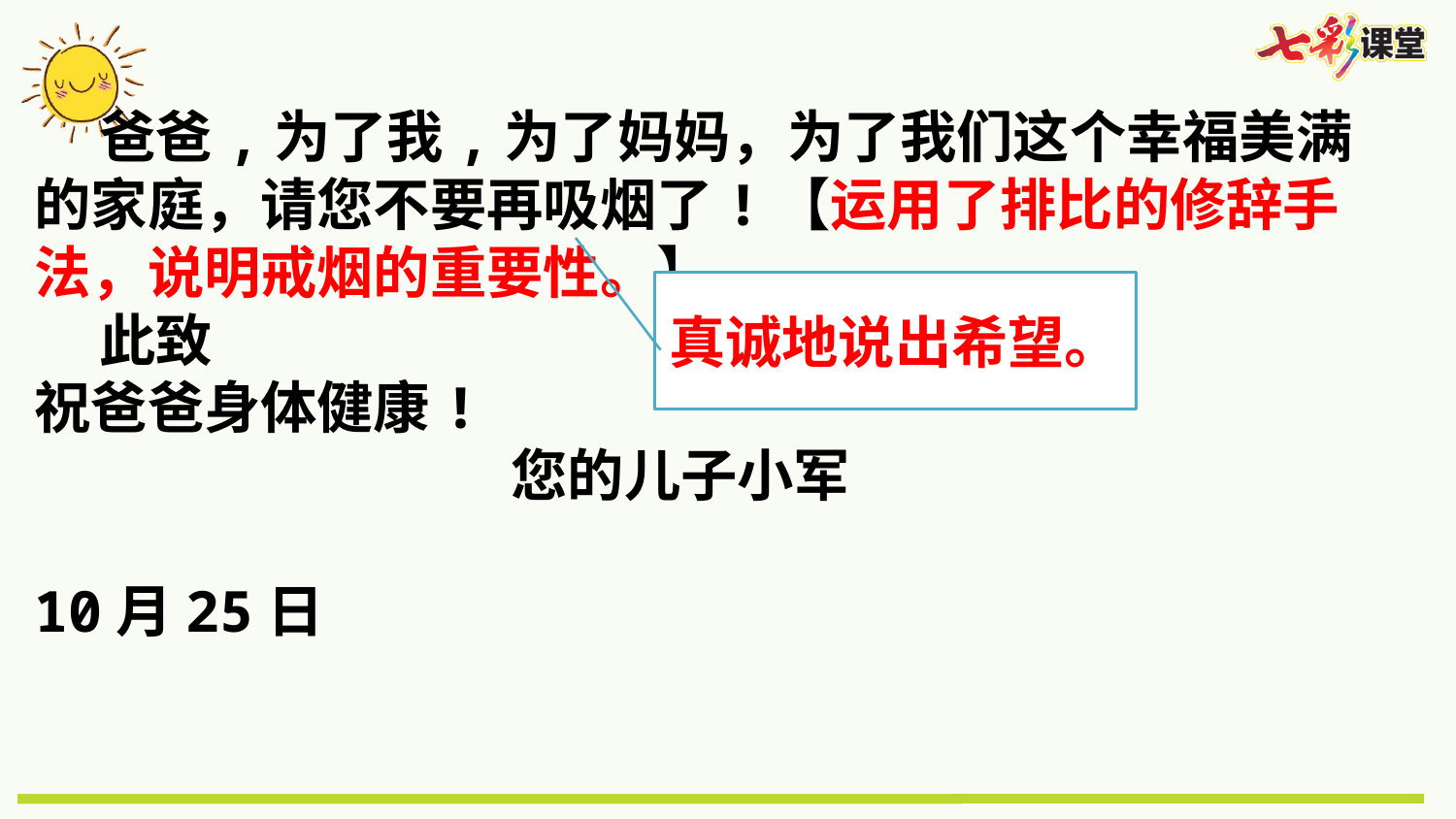

爸爸,为了我,为了妈妈，为了我们这个幸福美满的家庭，请您不要再吸烟了!【运用了排比的修辞手法，说明戒烟的重要性。】
    此致
祝爸爸身体健康!
                                    您的儿子小军
                                        10月25日
真诚地说出希望。